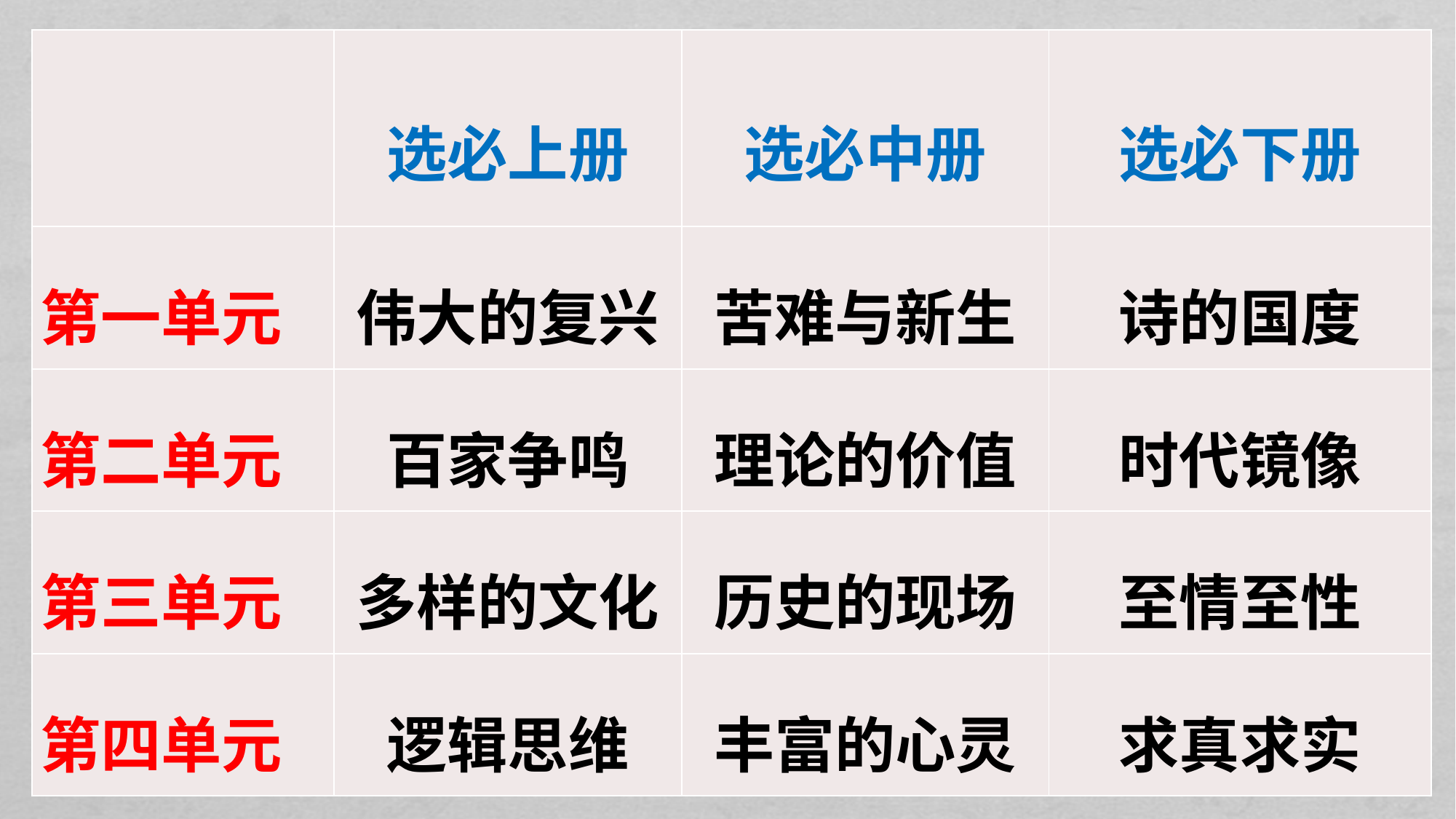

|  | 选必上册 | 选必中册 | 选必下册 |
| --- | --- | --- | --- |
| 第一单元 | 伟大的复兴 | 苦难与新生 | 诗的国度 |
| 第二单元 | 百家争鸣 | 理论的价值 | 时代镜像 |
| 第三单元 | 多样的文化 | 历史的现场 | 至情至性 |
| 第四单元 | 逻辑思维 | 丰富的心灵 | 求真求实 |